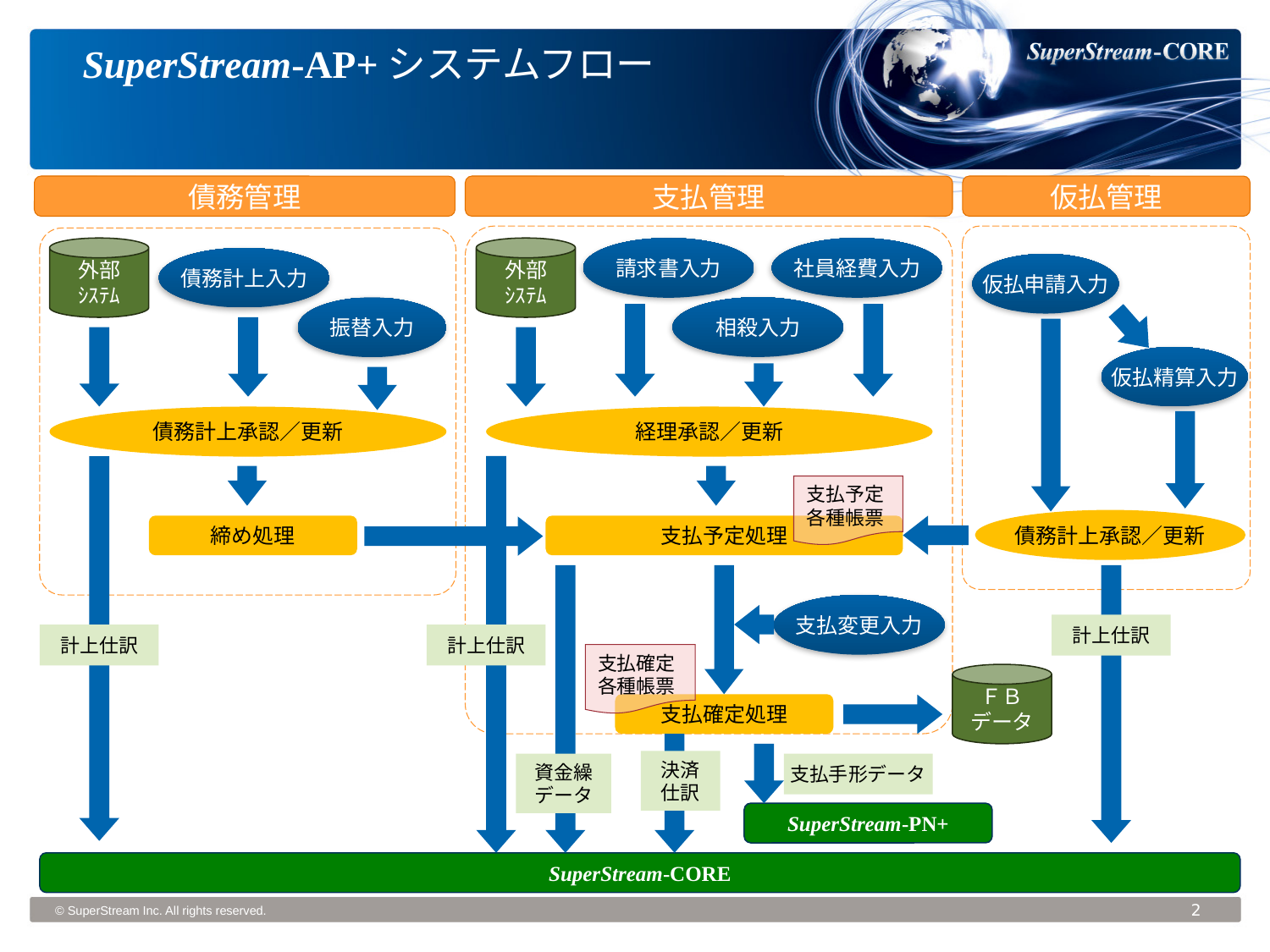

# SuperStream-AP+システムフロー
債務管理
支払管理
仮払管理

外部
ｼｽﾃﾑ
外部
ｼｽﾃﾑ
請求書入力
社員経費入力
債務計上入力
仮払申請入力
相殺入力
振替入力

仮払精算入力

債務計上承認／更新
経理承認／更新

支払予定
各種帳票

債務計上承認／更新
締め処理
支払予定処理

支払変更入力

計上仕訳
計上仕訳
計上仕訳
支払確定
各種帳票
ＦＢ
データ

支払確定処理

決済
仕訳
資金繰
データ
支払手形データ
SuperStream-PN+
SuperStream-CORE
© SuperStream Inc. All rights reserved.
2